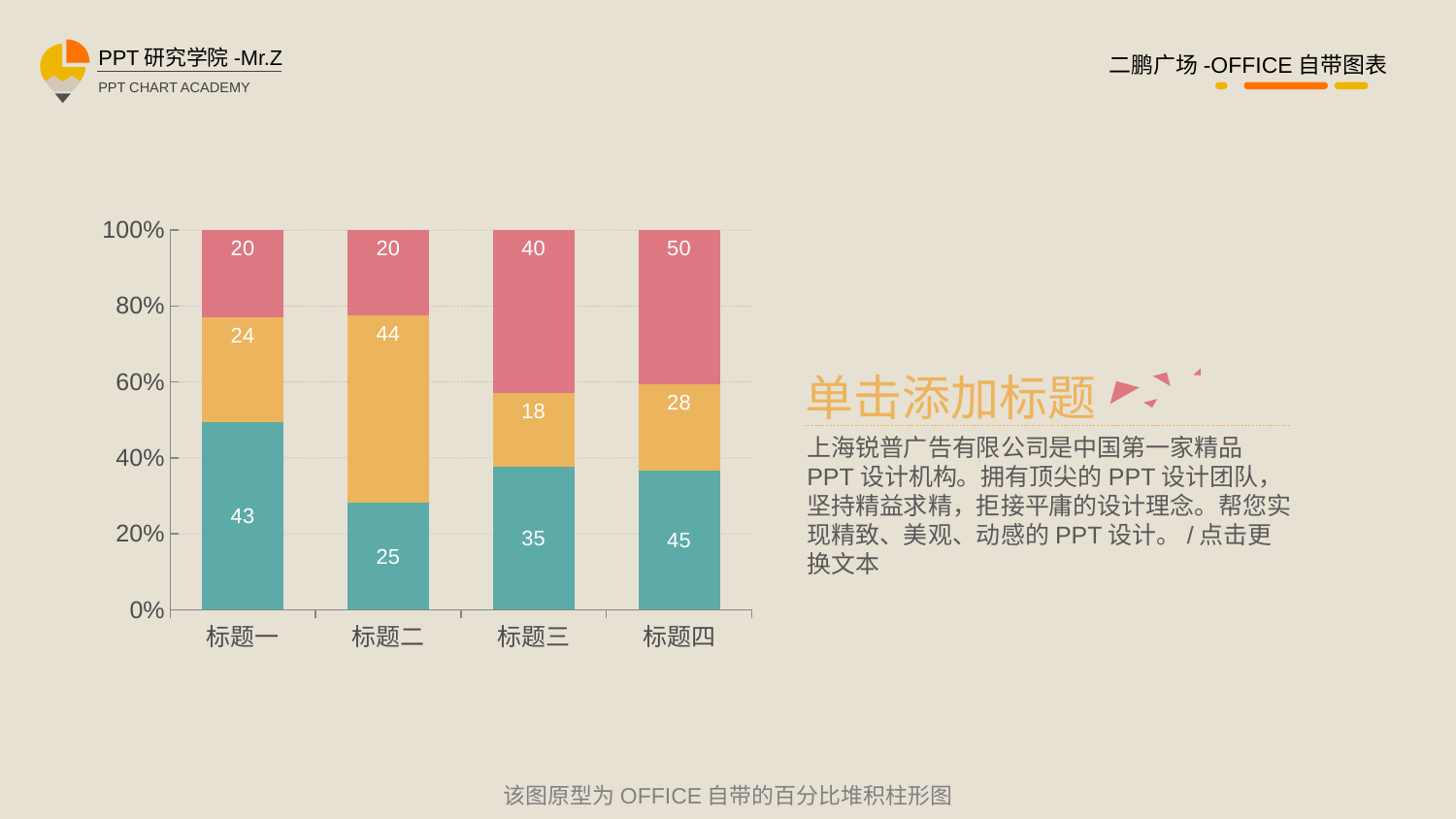

### Chart

| Category | 系列 1 | 系列 2 | 系列 3 |
|---|---|---|---|
| 标题一 | 43.0 | 24.0 | 20.0 |
| 标题二 | 25.0 | 44.0 | 20.0 |
| 标题三 | 35.0 | 18.0 | 40.0 |
| 标题四 | 45.0 | 28.0 | 50.0 |
单击添加标题

上海锐普广告有限公司是中国第一家精品PPT设计机构。拥有顶尖的PPT设计团队，坚持精益求精，拒接平庸的设计理念。帮您实现精致、美观、动感的PPT设计。/点击更换文本
该图原型为OFFICE自带的百分比堆积柱形图